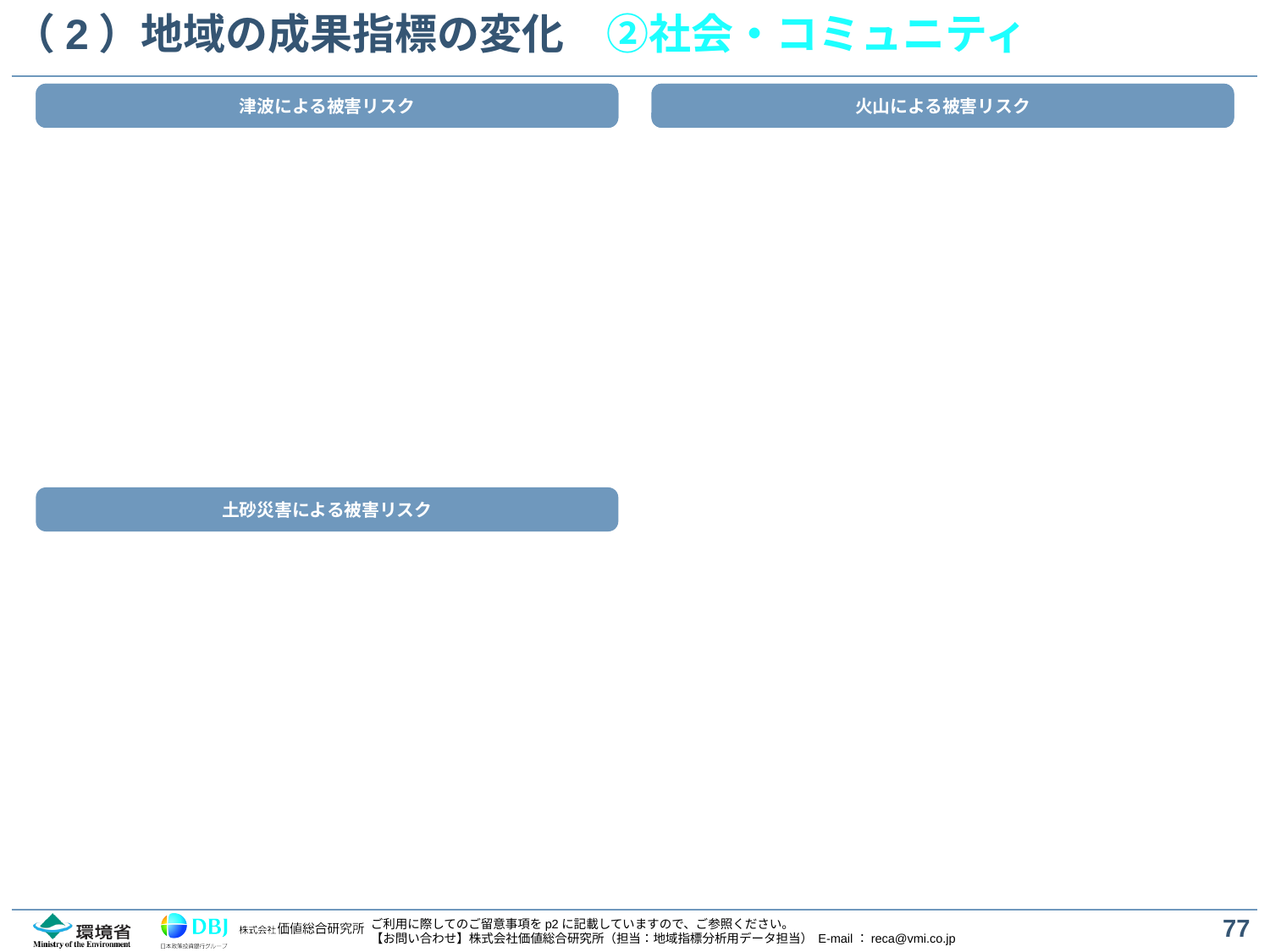

# （2）地域の成果指標の変化　②社会・コミュニティ
火山による被害リスク
津波による被害リスク
土砂災害による被害リスク
火山による被害リスク
土砂災害による被害リスク
77